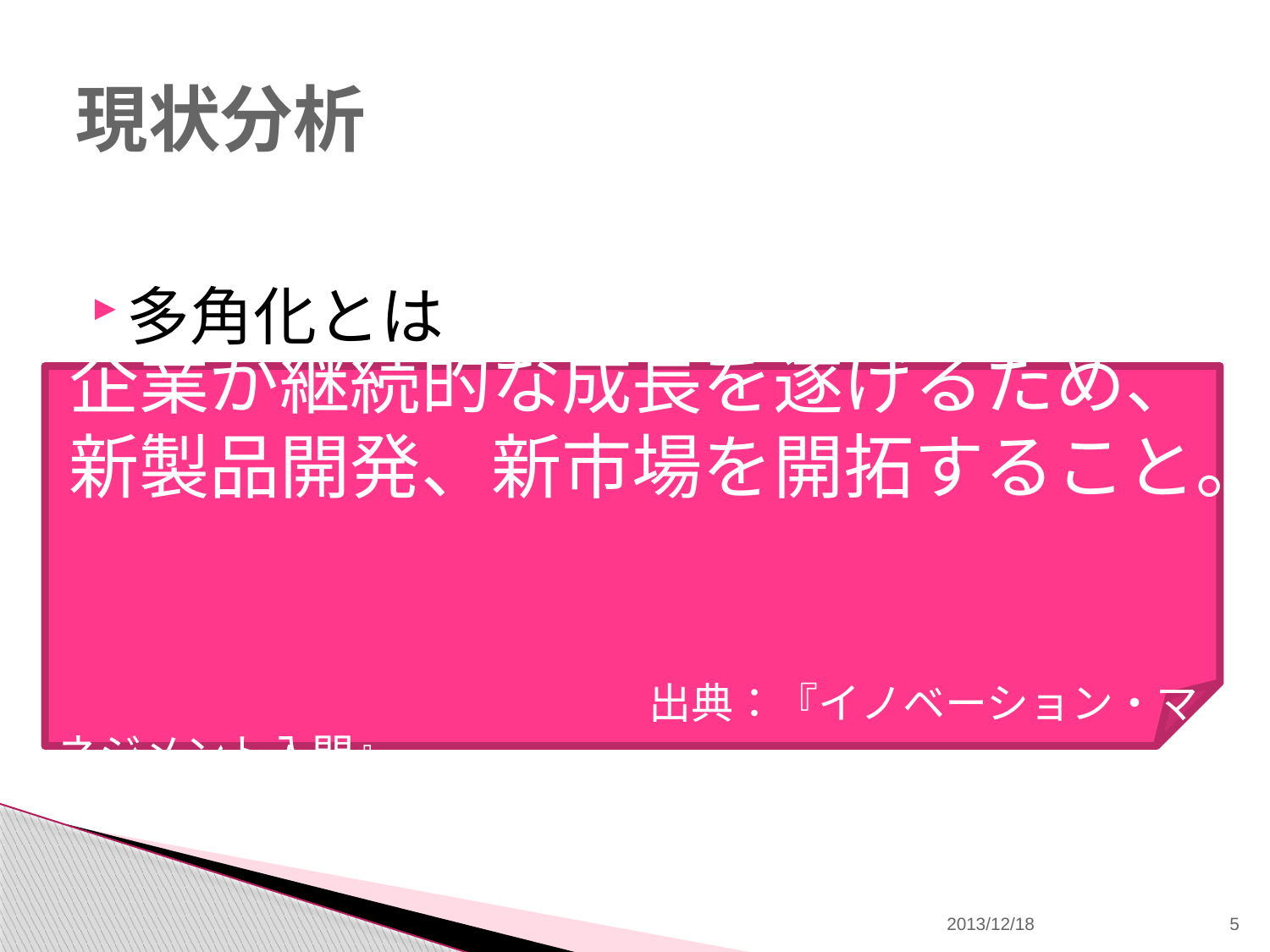

# 現状分析

多角化とは

企業が継続的な成長を遂げるため、
新製品開発、新市場を開拓すること。

　　　　　　　　　　　　　　　　　　　　　出典：『イノベーション・マネジメント入門』
2013/12/18
5